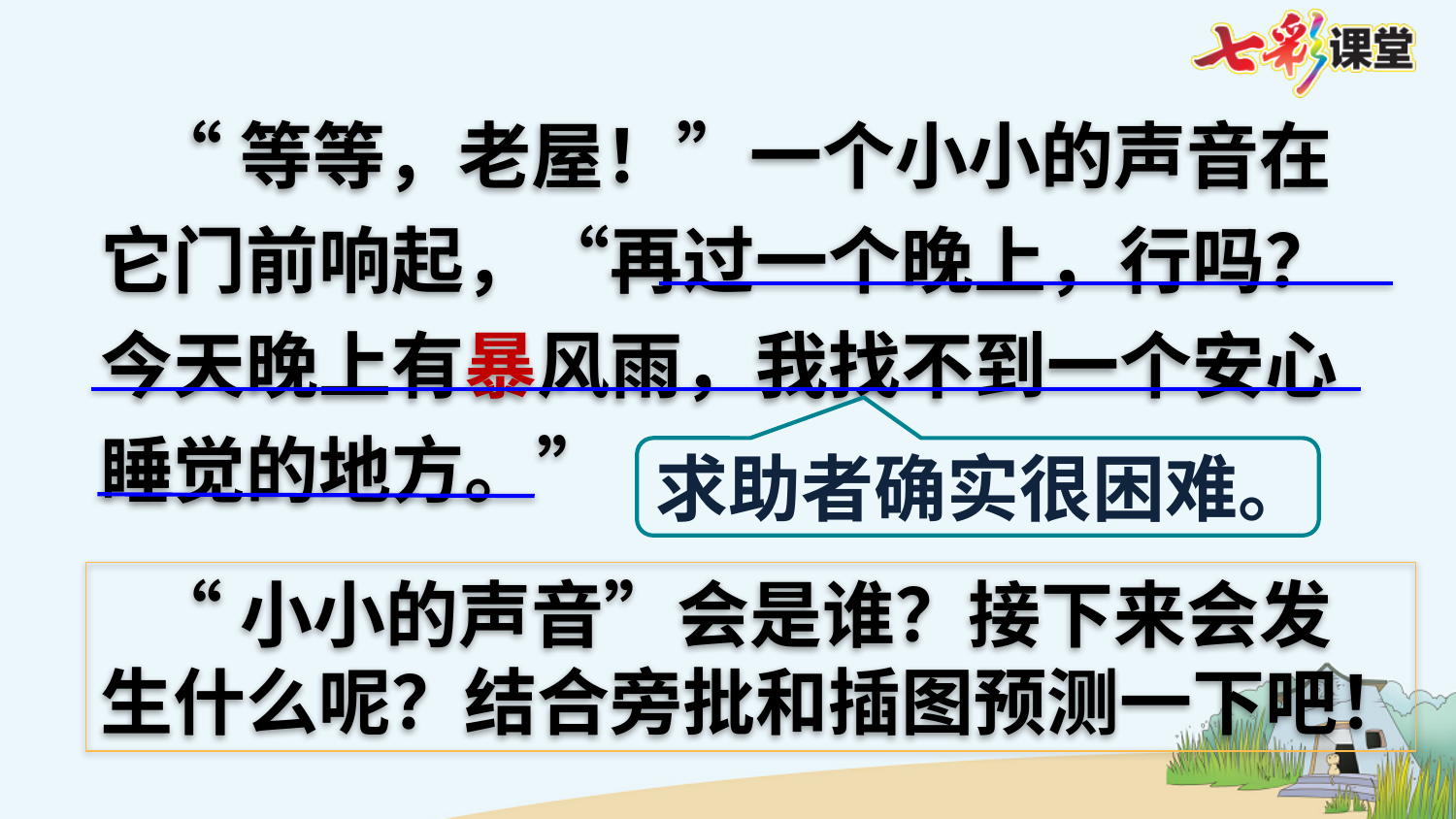

“等等，老屋！”一个小小的声音在它门前响起，“再过一个晚上，行吗？今天晚上有暴风雨，我找不到一个安心睡觉的地方。”
求助者确实很困难。
   “小小的声音”会是谁？接下来会发生什么呢？结合旁批和插图预测一下吧！